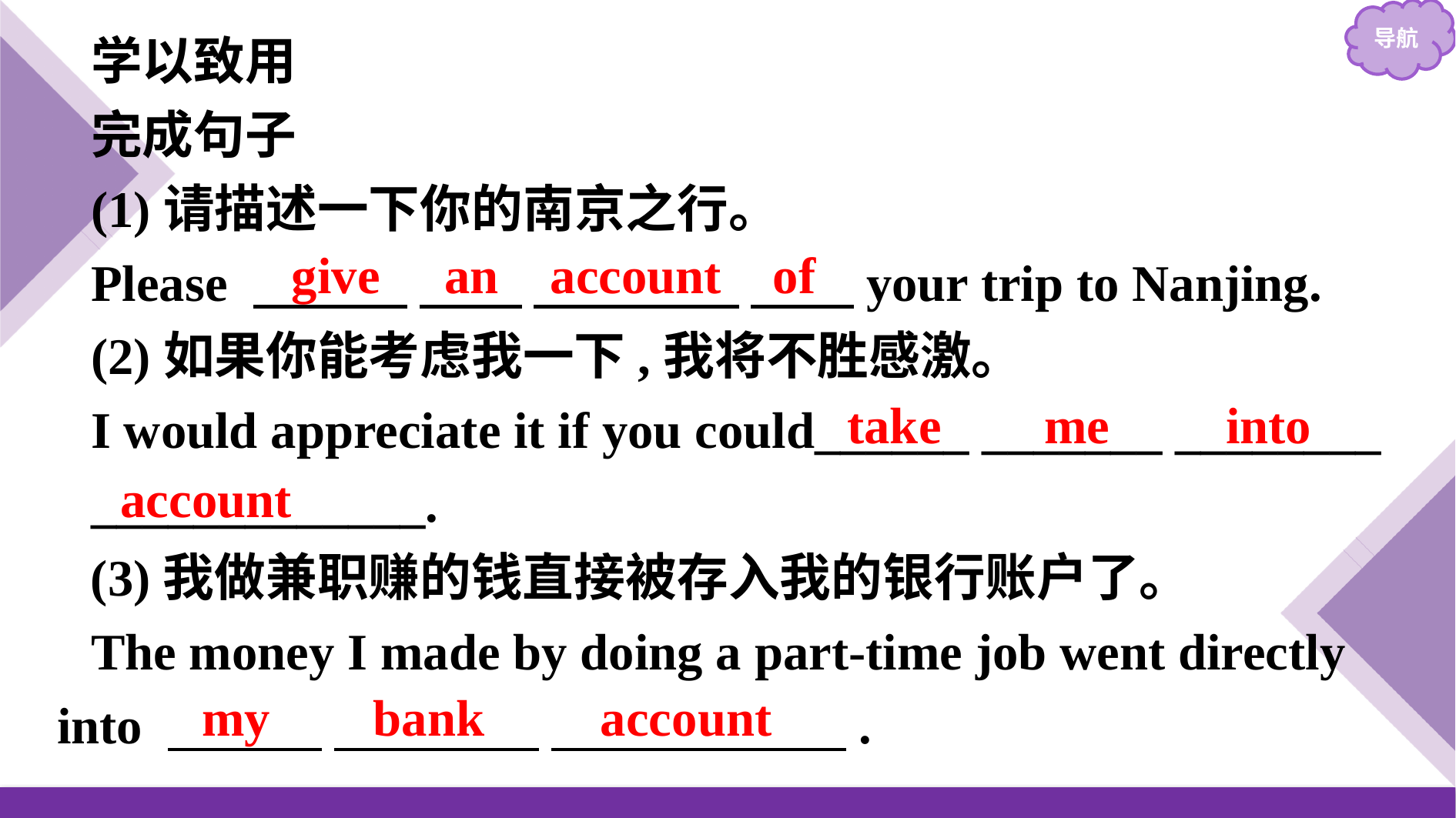

学以致用
完成句子
(1)请描述一下你的南京之行。
Please 　　　 　　 　　　　 　　your trip to Nanjing.
(2)如果你能考虑我一下,我将不胜感激。
I would appreciate it if you could______ _______ ________
_____________.
(3)我做兼职赚的钱直接被存入我的银行账户了。
The money I made by doing a part-time job went directly into 　　　 　　　　 　　            　.
give     an    account    of
take        me         into
account
my        bank         account